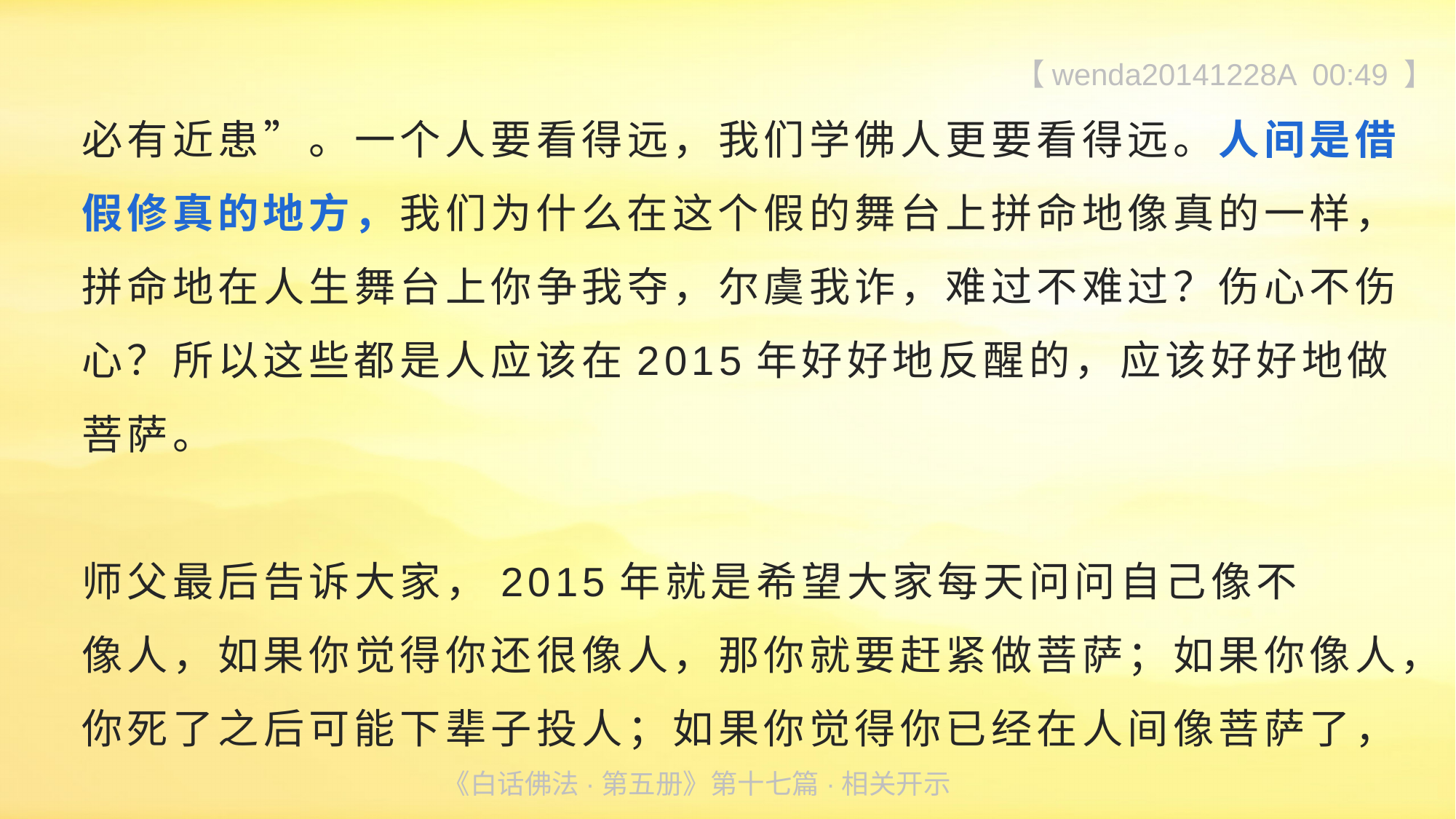

【wenda20141228A  00:49 】
必有近患”。一个人要看得远，我们学佛人更要看得远。人间是借假修真的地方，我们为什么在这个假的舞台上拼命地像真的一样，拼命地在人生舞台上你争我夺，尔虞我诈，难过不难过？伤心不伤心？所以这些都是人应该在2015年好好地反醒的，应该好好地做菩萨。

师父最后告诉大家，2015年就是希望大家每天问问自己像不
像人，如果你觉得你还很像人，那你就要赶紧做菩萨；如果你像人，你死了之后可能下辈子投人；如果你觉得你已经在人间像菩萨了，
《白话佛法·第五册》第十七篇·相关开示